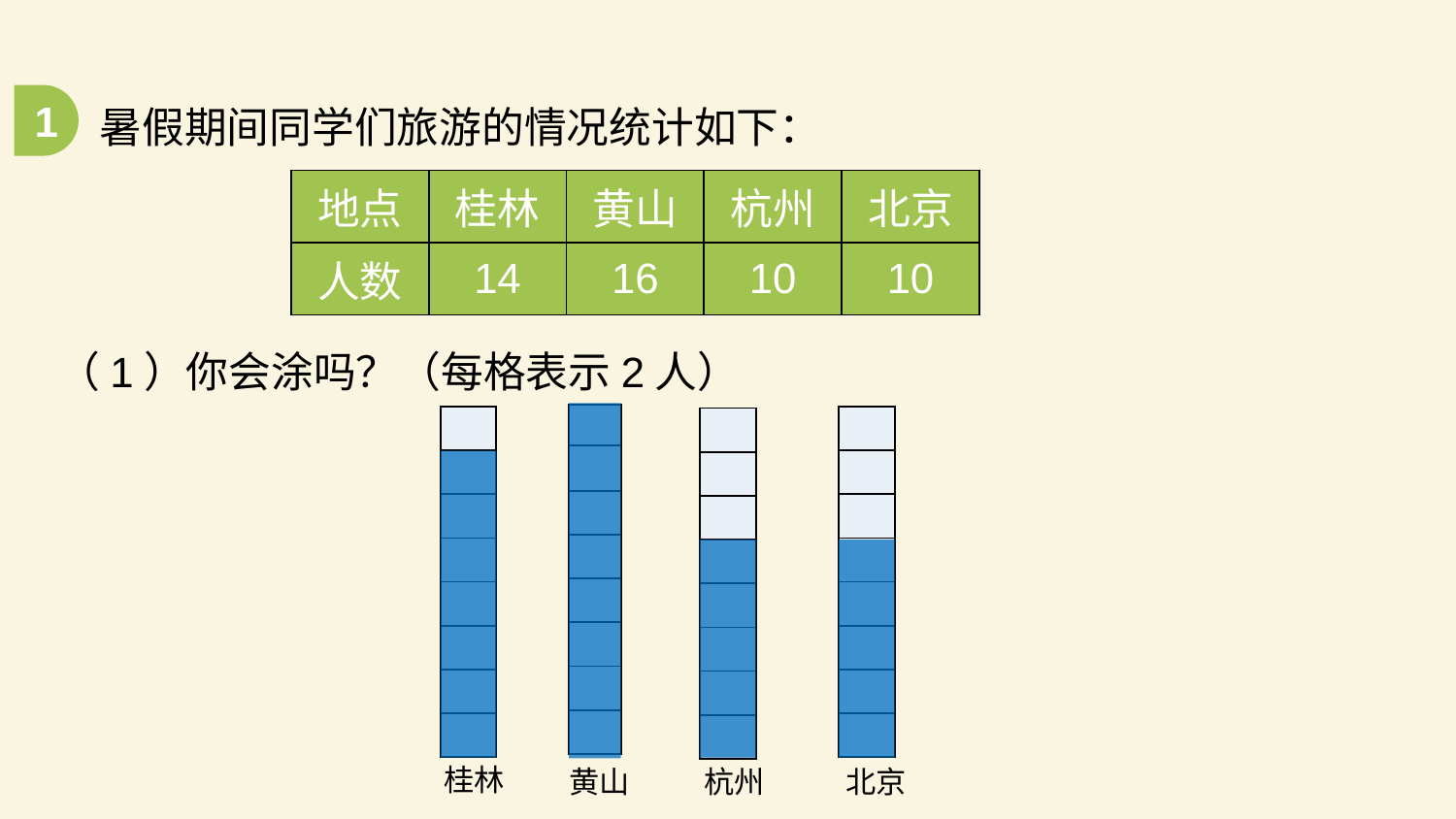

1
暑假期间同学们旅游的情况统计如下：
| 地点 | 桂林 | 黄山 | 杭州 | 北京 |
| --- | --- | --- | --- | --- |
| 人数 | 14 | 16 | 10 | 10 |
（1）你会涂吗？（每格表示2人）

|  |
| --- |
|  |
|  |
|  |
|  |
|  |
|  |
|  |
|  |
| --- |
|  |
|  |
|  |
|  |
|  |
|  |
|  |
|  |
| --- |
|  |
|  |
|  |
|  |
|  |
|  |
|  |
|  |
| --- |
|  |
|  |
|  |
|  |
|  |
|  |
|  |

桂林
黄山
杭州
北京